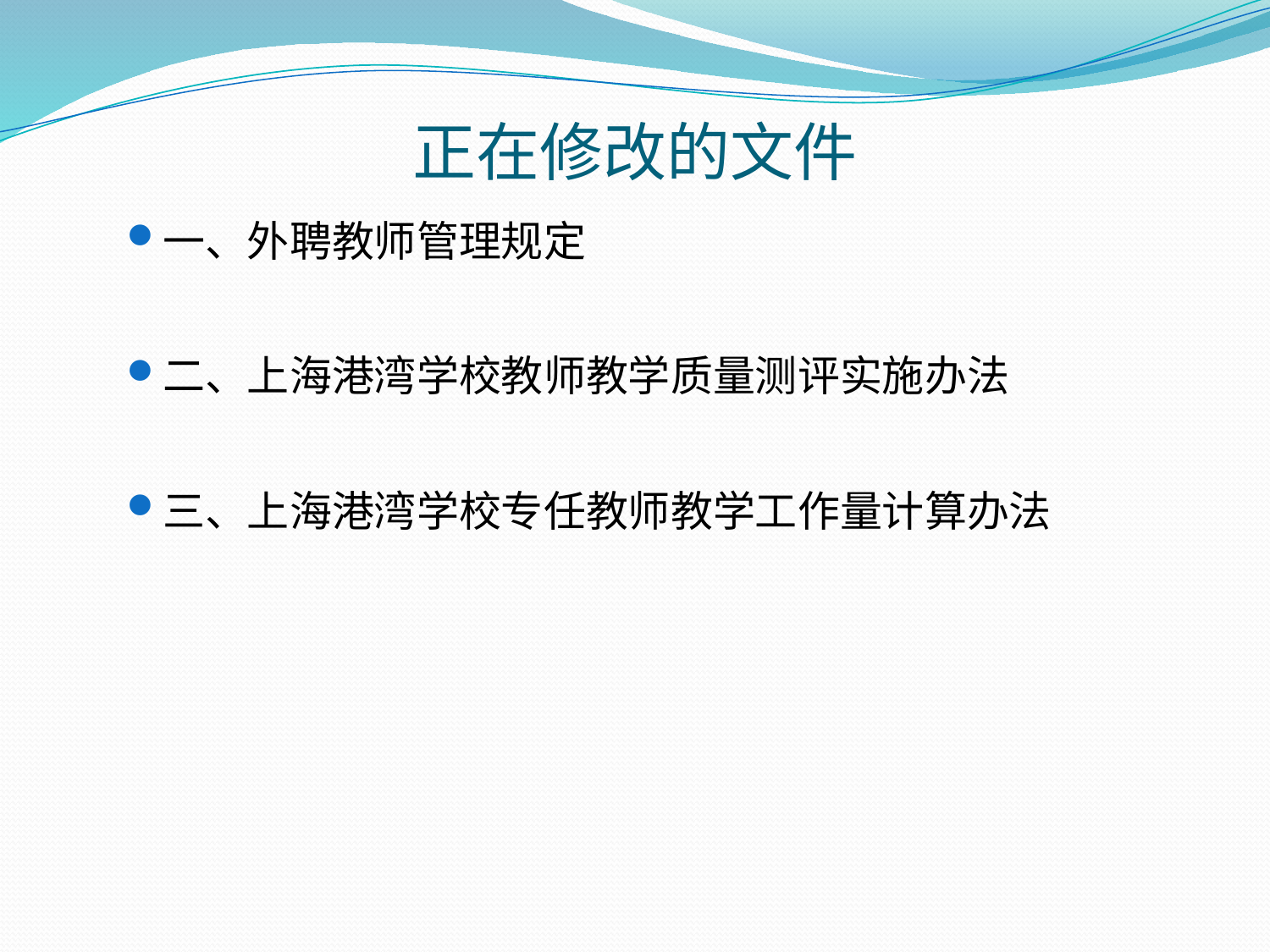

# 正在修改的文件
一、外聘教师管理规定

二、上海港湾学校教师教学质量测评实施办法

三、上海港湾学校专任教师教学工作量计算办法